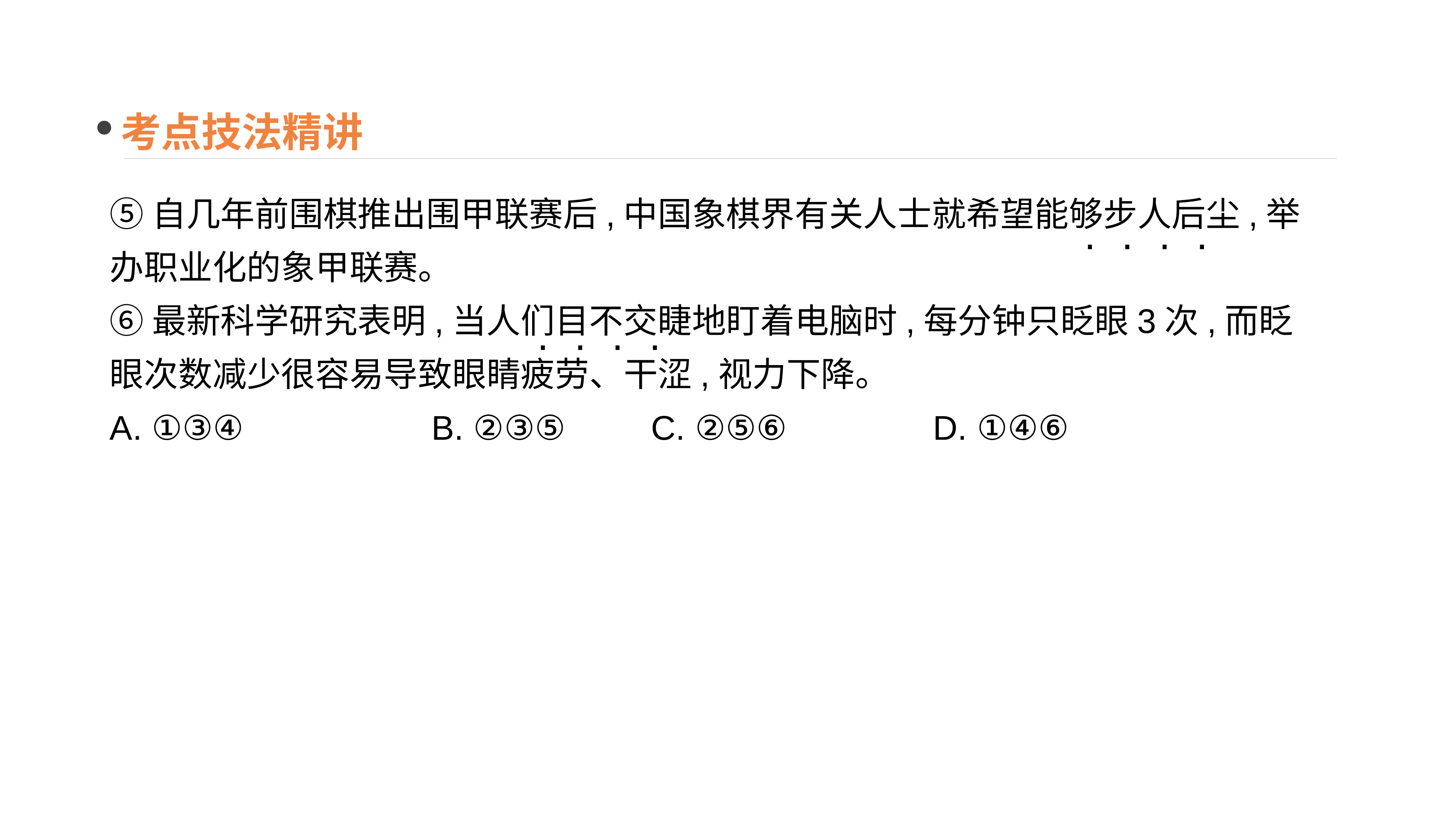

考点技法精讲

⑤自几年前围棋推出围甲联赛后,中国象棋界有关人士就希望能够步人后尘,举办职业化的象甲联赛。
⑥最新科学研究表明,当人们目不交睫地盯着电脑时,每分钟只眨眼3次,而眨眼次数减少很容易导致眼睛疲劳、干涩,视力下降。
A. ①③④　　　　　B. ②③⑤         C. ②⑤⑥	          D. ①④⑥
·  ·  ·  ·
·  ·  ·  ·